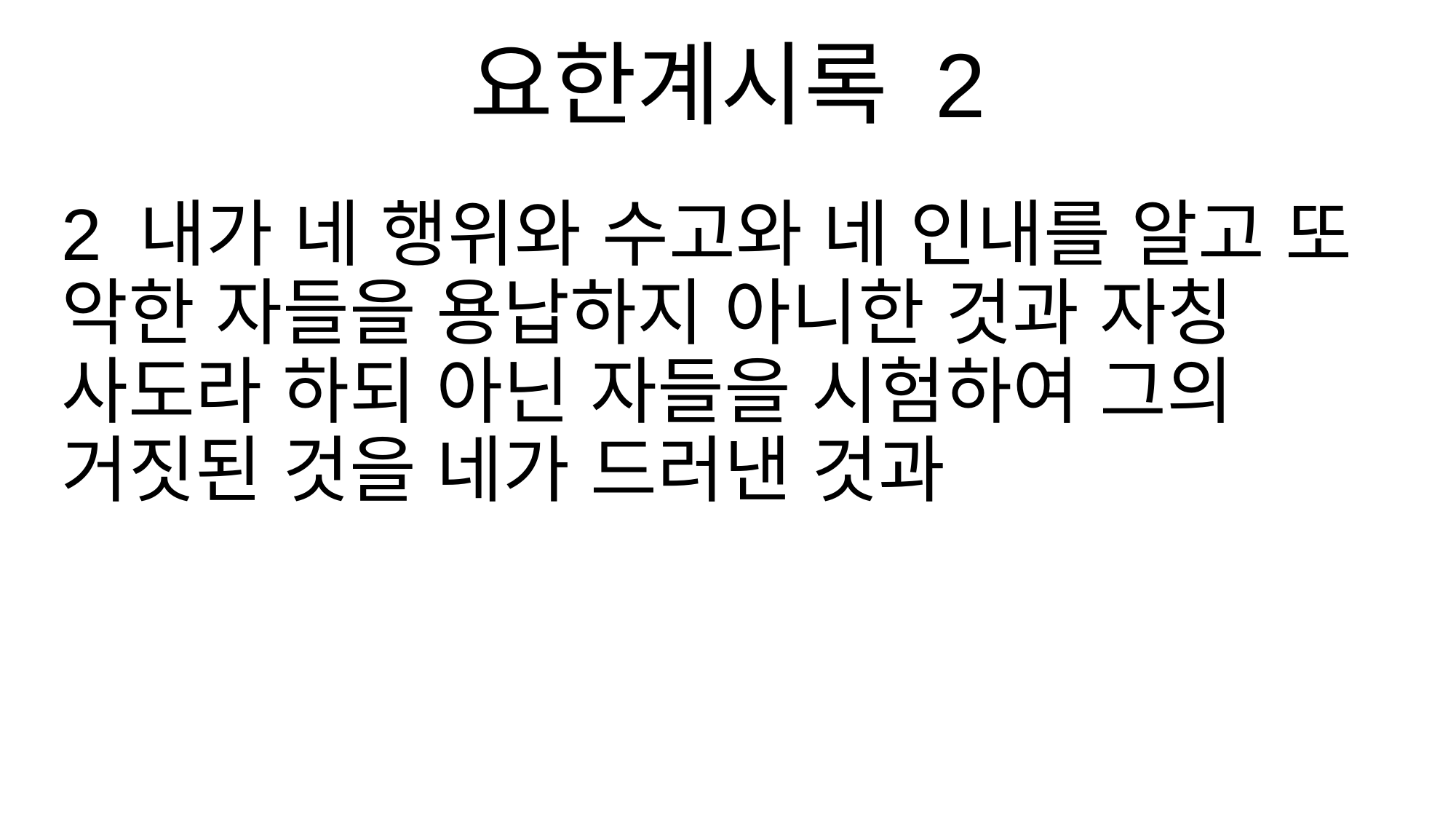

요한계시록 2
2 내가 네 행위와 수고와 네 인내를 알고 또 악한 자들을 용납하지 아니한 것과 자칭 사도라 하되 아닌 자들을 시험하여 그의 거짓된 것을 네가 드러낸 것과